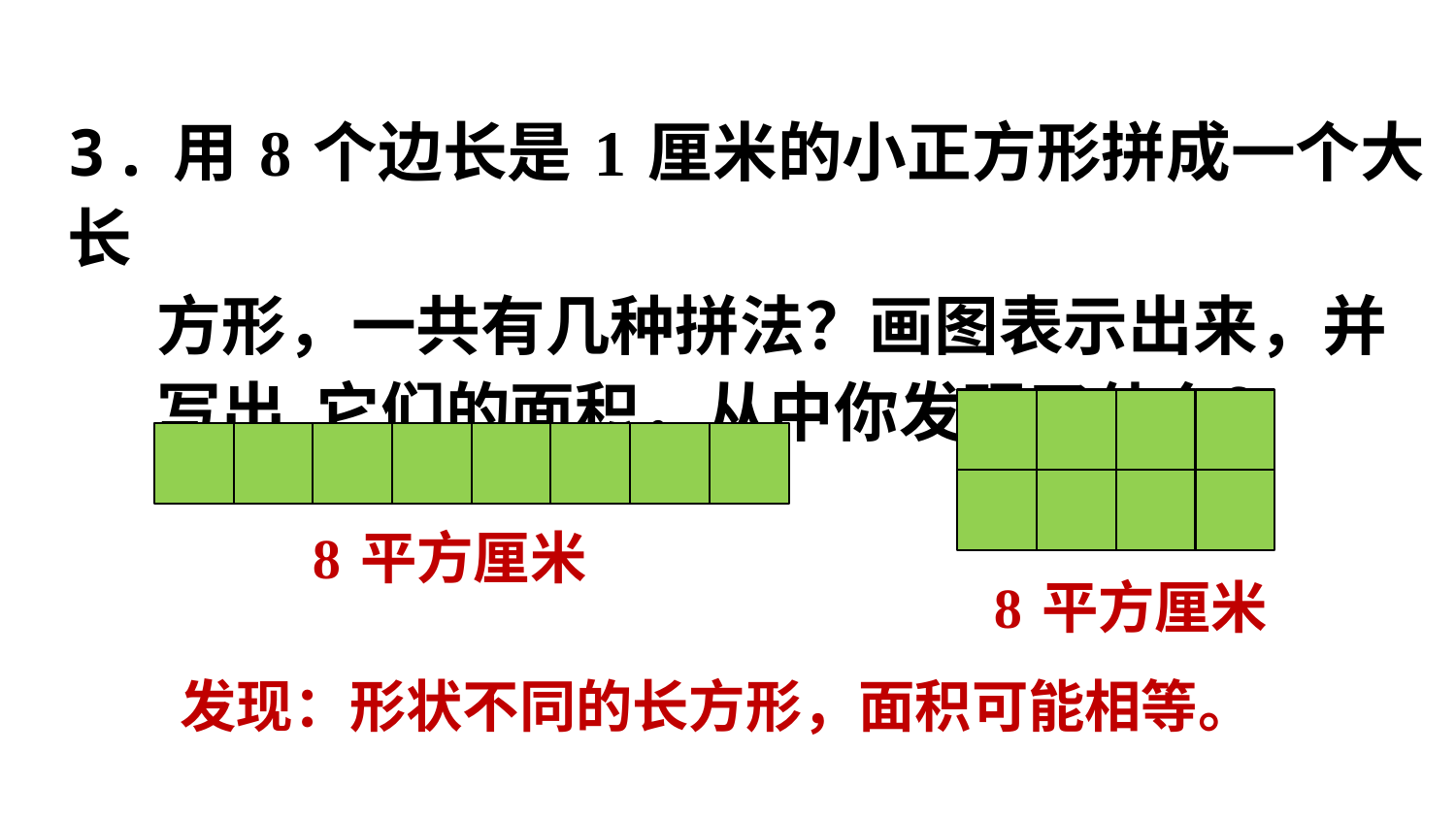

3.用8个边长是1厘米的小正方形拼成一个大长
     方形，一共有几种拼法？画图表示出来，并
     写出  它们的面积，从中你发现了什么？

8平方厘米
8平方厘米
发现：形状不同的长方形，面积可能相等。